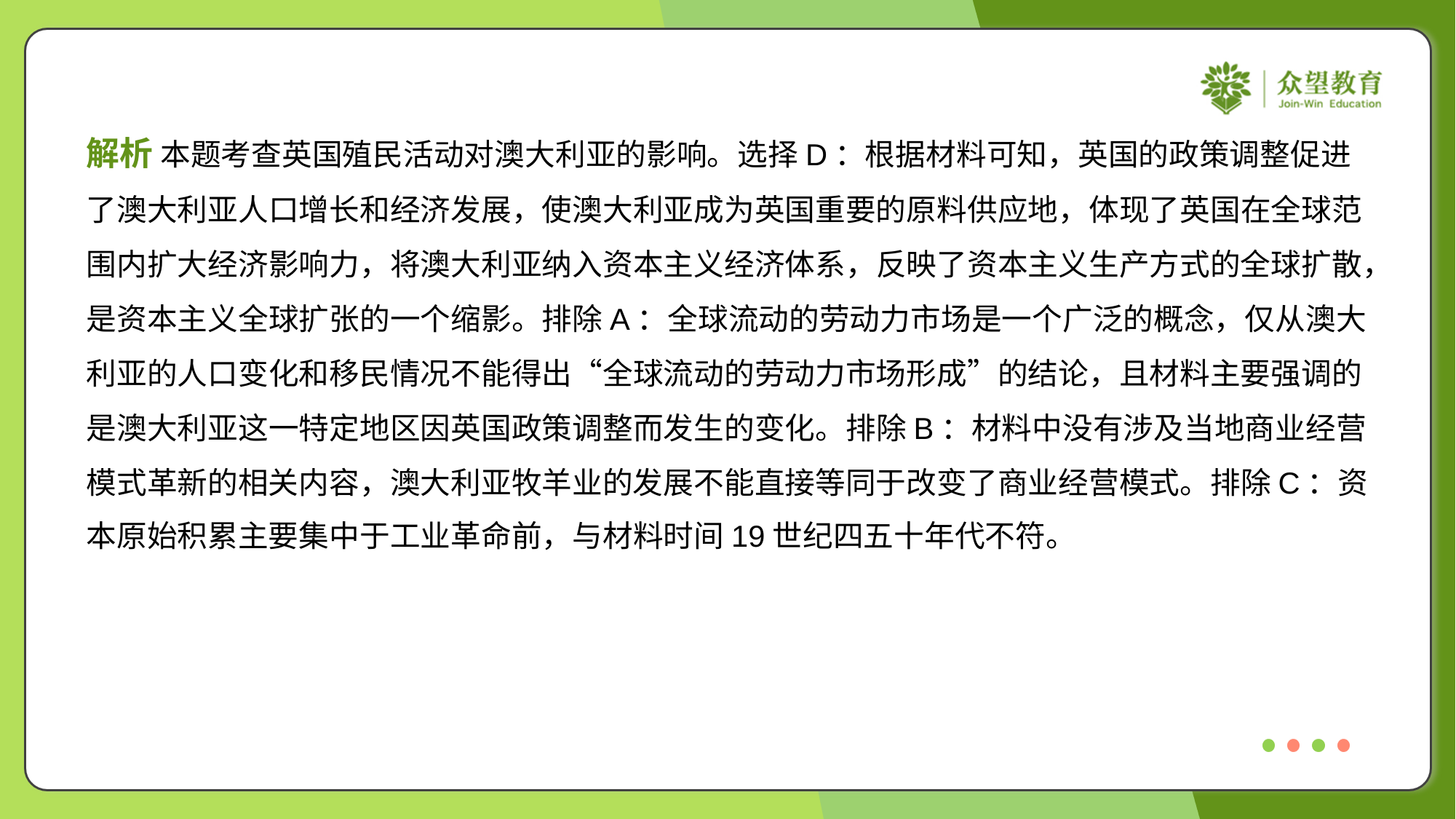

解析 本题考查英国殖民活动对澳大利亚的影响。选择D：根据材料可知，英国的政策调整促进
了澳大利亚人口增长和经济发展，使澳大利亚成为英国重要的原料供应地，体现了英国在全球范
围内扩大经济影响力，将澳大利亚纳入资本主义经济体系，反映了资本主义生产方式的全球扩散，
是资本主义全球扩张的一个缩影。排除A：全球流动的劳动力市场是一个广泛的概念，仅从澳大
利亚的人口变化和移民情况不能得出“全球流动的劳动力市场形成”的结论，且材料主要强调的
是澳大利亚这一特定地区因英国政策调整而发生的变化。排除B：材料中没有涉及当地商业经营
模式革新的相关内容，澳大利亚牧羊业的发展不能直接等同于改变了商业经营模式。排除C：资
本原始积累主要集中于工业革命前，与材料时间19世纪四五十年代不符。